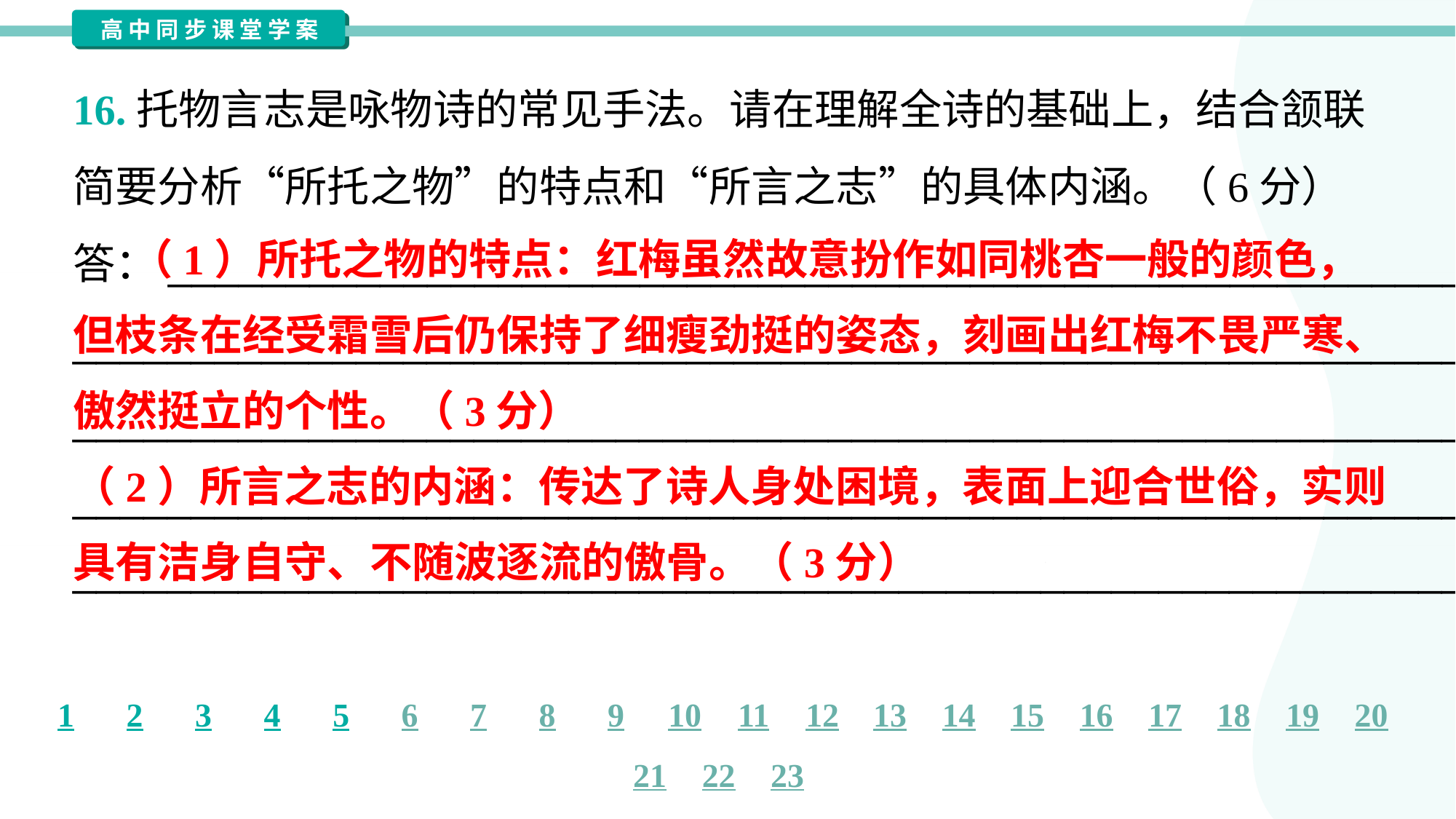

16.托物言志是咏物诗的常见手法。请在理解全诗的基础上，结合颔联
简要分析“所托之物”的特点和“所言之志”的具体内涵。（6分）
答：_________________________________________________________
_____________________________________________________________
_____________________________________________________________
_____________________________________________________________
_____________________________________________________________
     （1）所托之物的特点：红梅虽然故意扮作如同桃杏一般的颜色，
但枝条在经受霜雪后仍保持了细瘦劲挺的姿态，刻画出红梅不畏严寒、
傲然挺立的个性。（3分）
（2）所言之志的内涵：传达了诗人身处困境，表面上迎合世俗，实则
具有洁身自守、不随波逐流的傲骨。（3分）